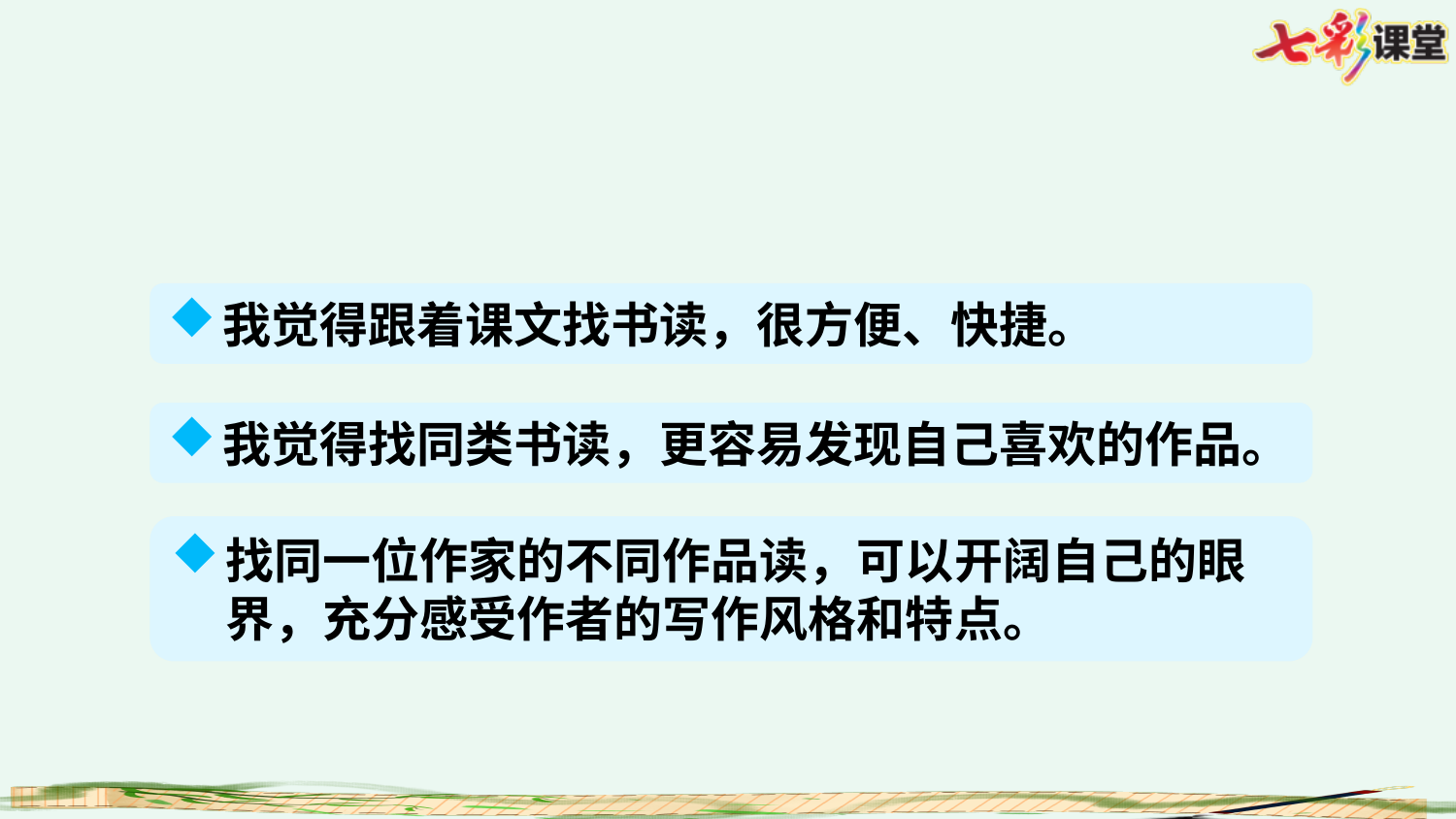

我觉得跟着课文找书读，很方便、快捷。
我觉得找同类书读，更容易发现自己喜欢的作品。
找同一位作家的不同作品读，可以开阔自己的眼界，充分感受作者的写作风格和特点。